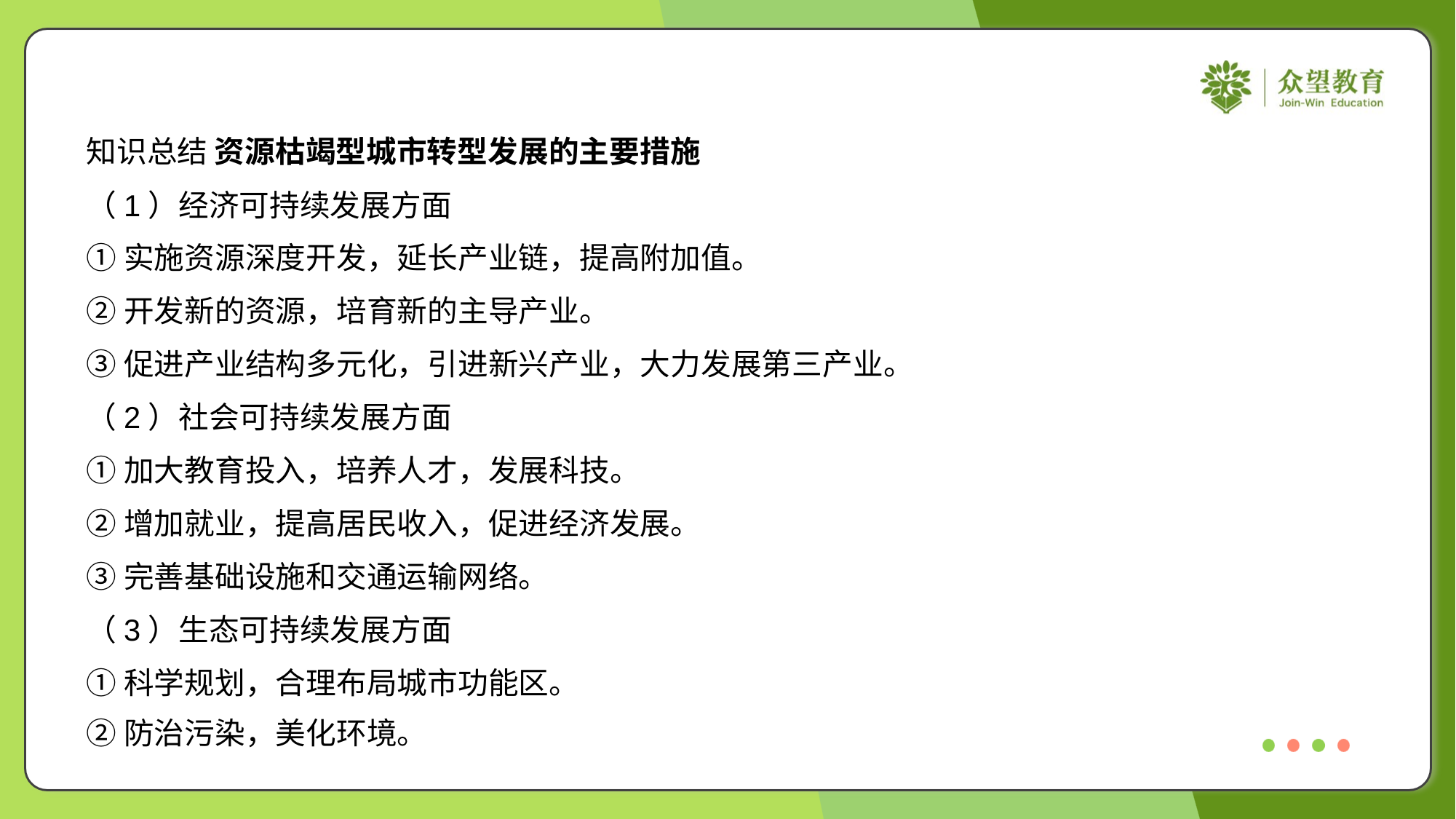

知识总结 资源枯竭型城市转型发展的主要措施
（1）经济可持续发展方面
①实施资源深度开发，延长产业链，提高附加值。
②开发新的资源，培育新的主导产业。
③促进产业结构多元化，引进新兴产业，大力发展第三产业。
（2）社会可持续发展方面
①加大教育投入，培养人才，发展科技。
②增加就业，提高居民收入，促进经济发展。
③完善基础设施和交通运输网络。
（3）生态可持续发展方面
①科学规划，合理布局城市功能区。
②防治污染，美化环境。